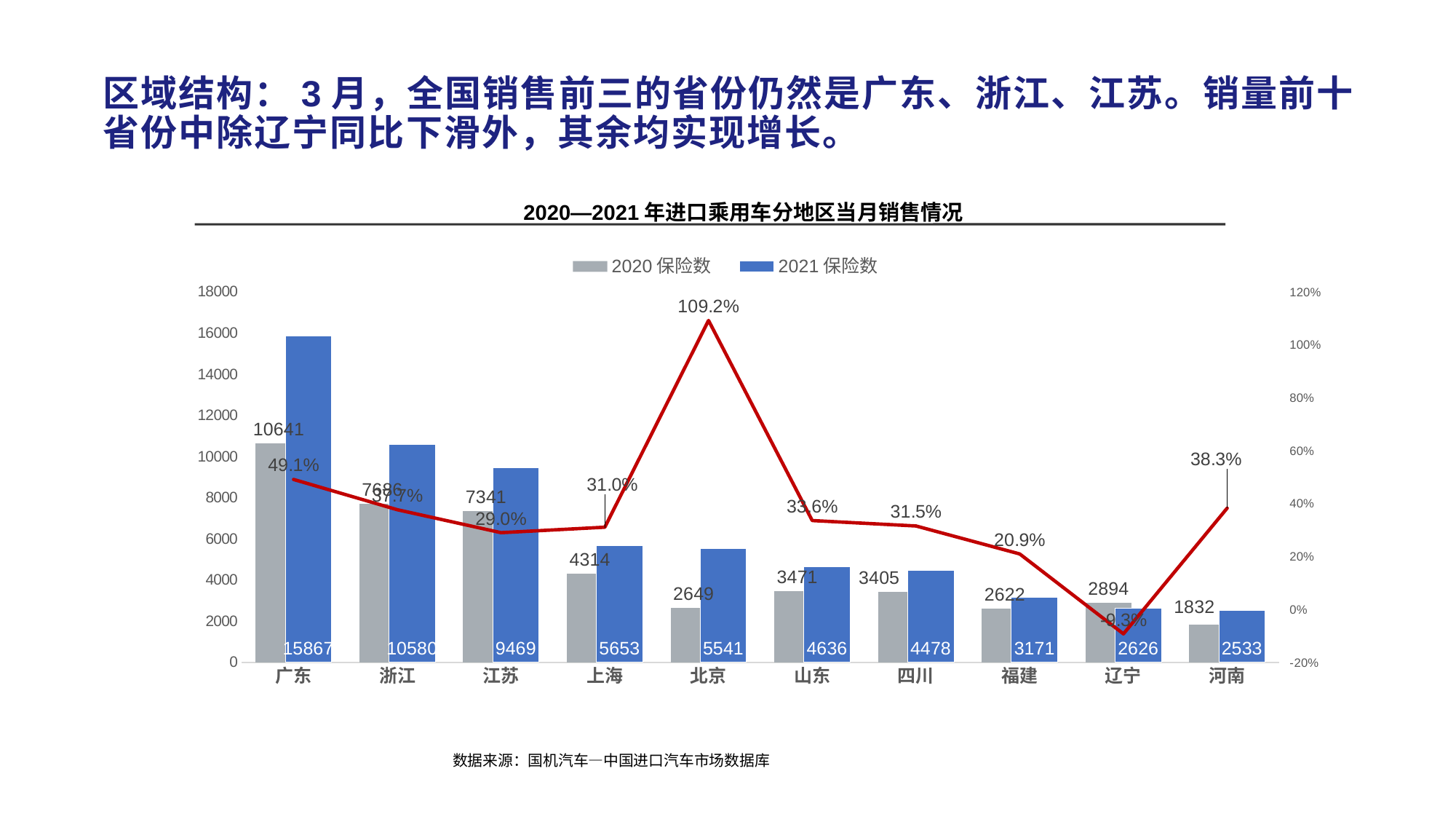

# 区域结构：3月，全国销售前三的省份仍然是广东、浙江、江苏。销量前十省份中除辽宁同比下滑外，其余均实现增长。
2020—2021年进口乘用车分地区当月销售情况

### Chart

| Category | 2020保险数 | 2021保险数 | MOM |
|---|---|---|---|
| 广东 | 10641.0 | 15867.0 | 0.4911192557090498 |
| 浙江 | 7686.0 | 10580.0 | 0.3765287535779338 |
| 江苏 | 7341.0 | 9469.0 | 0.2898787631112927 |
| 上海 | 4314.0 | 5653.0 | 0.31038479369494665 |
| 北京 | 2649.0 | 5541.0 | 1.0917327293318233 |
| 山东 | 3471.0 | 4636.0 | 0.3356381446269088 |
| 四川 | 3405.0 | 4478.0 | 0.31512481644640244 |
| 福建 | 2622.0 | 3171.0 | 0.20938215102974822 |
| 辽宁 | 2894.0 | 2626.0 | -0.09260539046302696 |
| 河南 | 1832.0 | 2533.0 | 0.38264192139737996 |
数据来源：国机汽车—中国进口汽车市场数据库